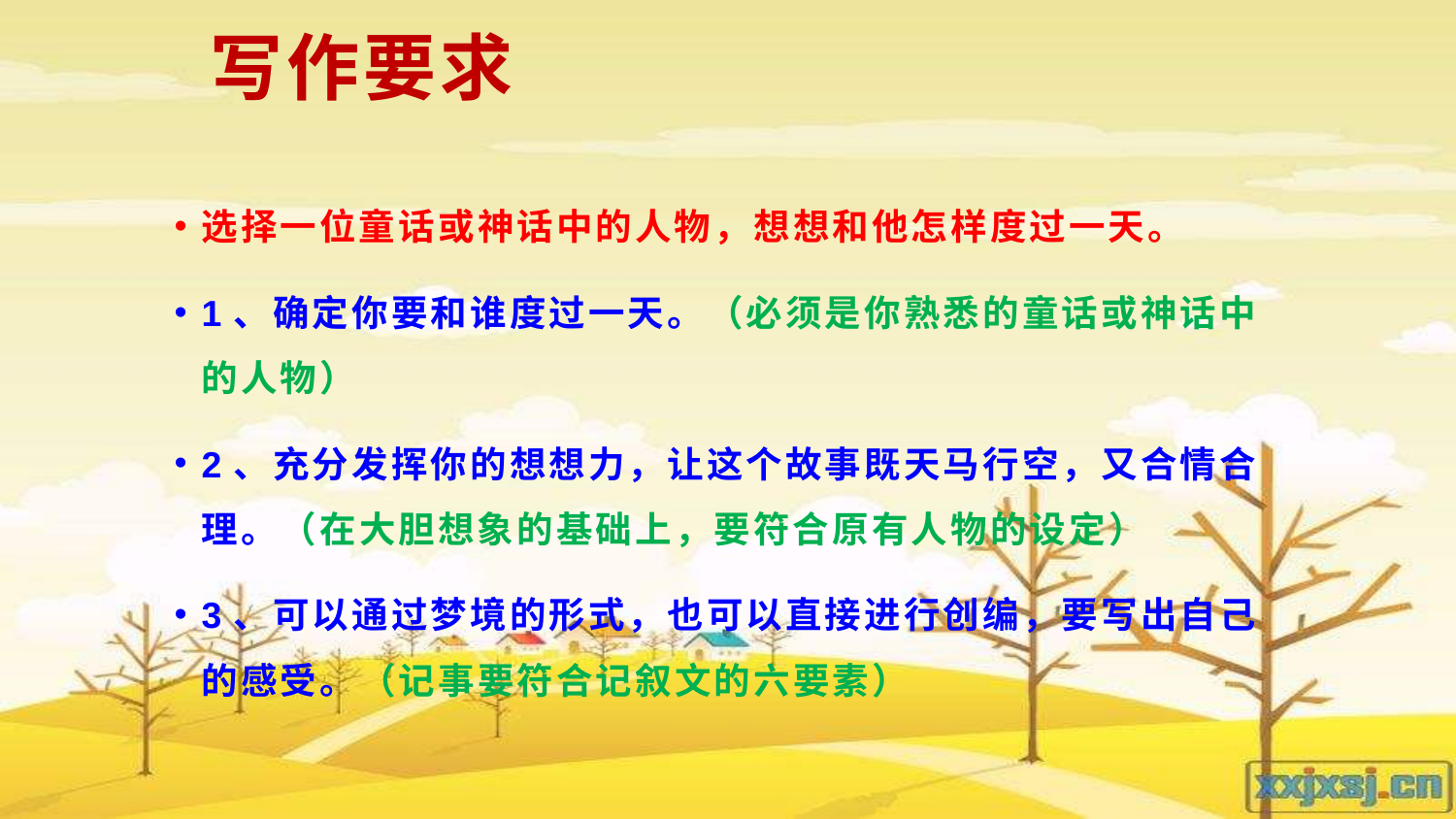

# 写作要求
选择一位童话或神话中的人物，想想和他怎样度过一天。
1、确定你要和谁度过一天。（必须是你熟悉的童话或神话中的人物）
2、充分发挥你的想想力，让这个故事既天马行空，又合情合理。（在大胆想象的基础上，要符合原有人物的设定）
3、可以通过梦境的形式，也可以直接进行创编，要写出自己的感受。（记事要符合记叙文的六要素）